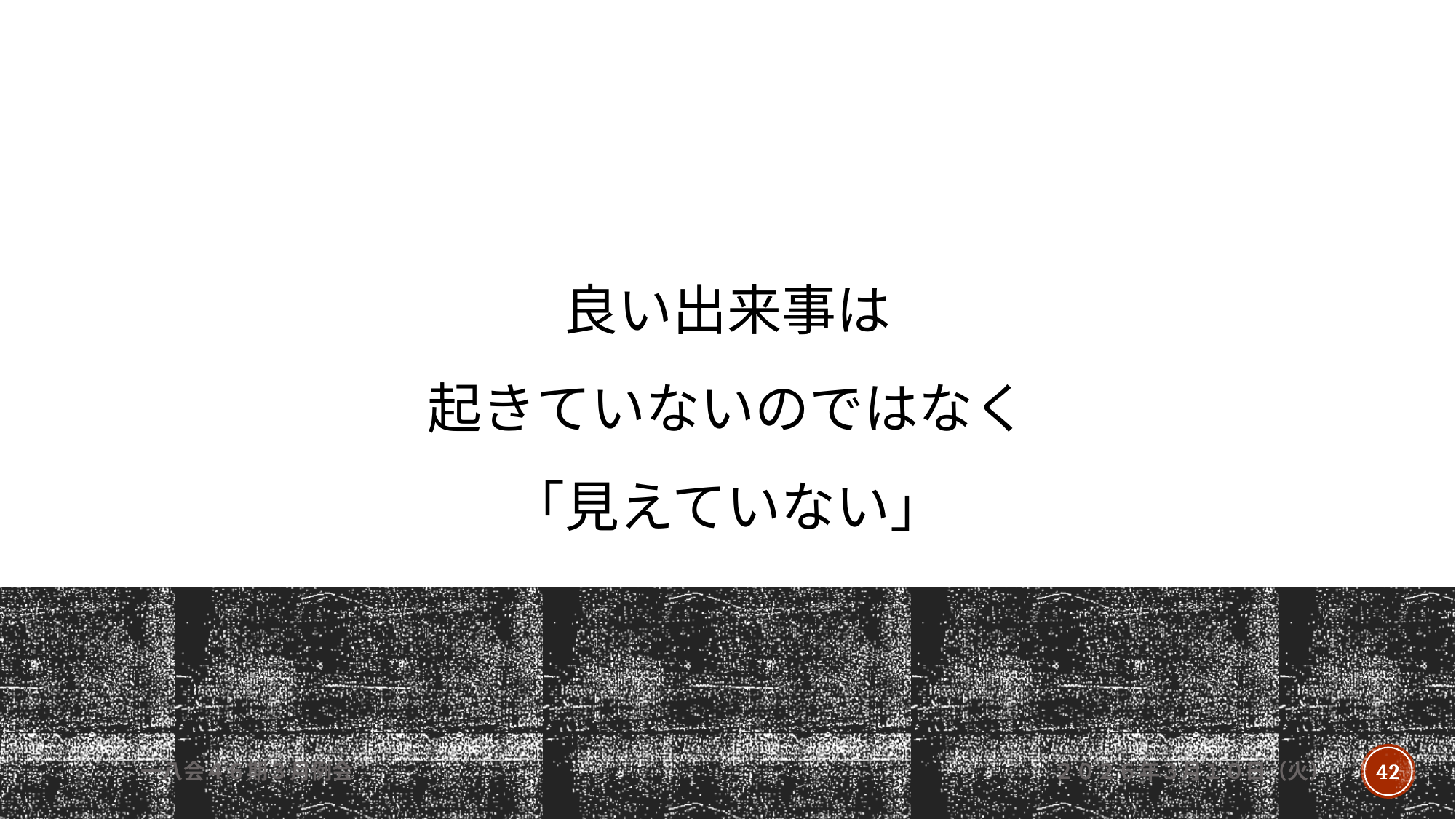

良い出来事は
起きていないのではなく
「見えていない」

一八会４６期３月例会
２０２６年３月１０日（火）